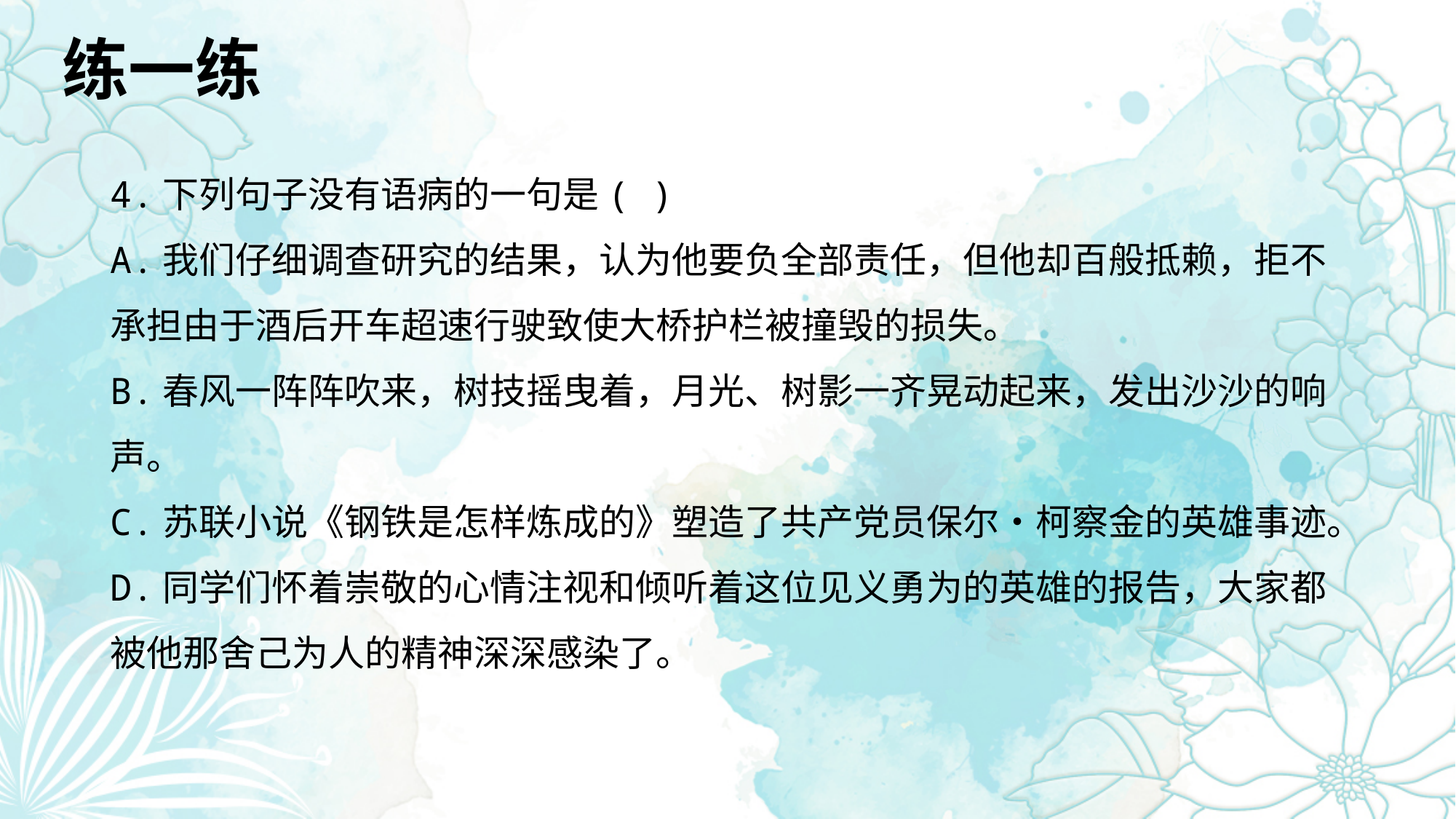

练一练
4.下列句子没有语病的一句是( )
A.我们仔细调查研究的结果，认为他要负全部责任，但他却百般抵赖，拒不承担由于酒后开车超速行驶致使大桥护栏被撞毁的损失。
B.春风一阵阵吹来，树技摇曳着，月光、树影一齐晃动起来，发出沙沙的响声。
C.苏联小说《钢铁是怎样炼成的》塑造了共产党员保尔•柯察金的英雄事迹。
D.同学们怀着崇敬的心情注视和倾听着这位见义勇为的英雄的报告，大家都被他那舍己为人的精神深深感染了。